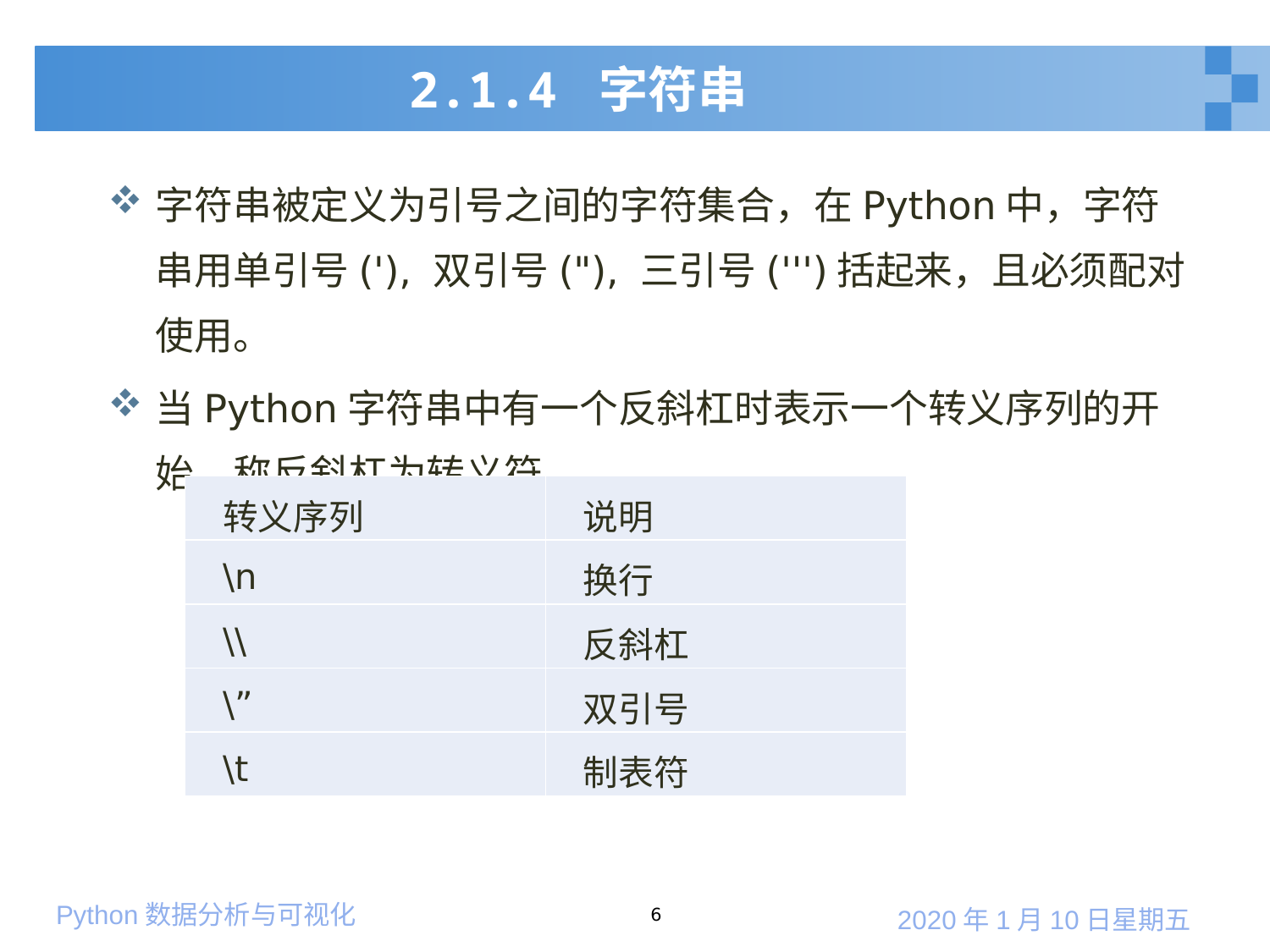

# 2.1.4 字符串
字符串被定义为引号之间的字符集合，在Python中，字符串用单引号('), 双引号("), 三引号(''')括起来，且必须配对使用。
当Python字符串中有一个反斜杠时表示一个转义序列的开始，称反斜杠为转义符。
| 转义序列 | 说明 |
| --- | --- |
| \n | 换行 |
| \\ | 反斜杠 |
| \” | 双引号 |
| \t | 制表符 |
6
2020年1月10日星期五